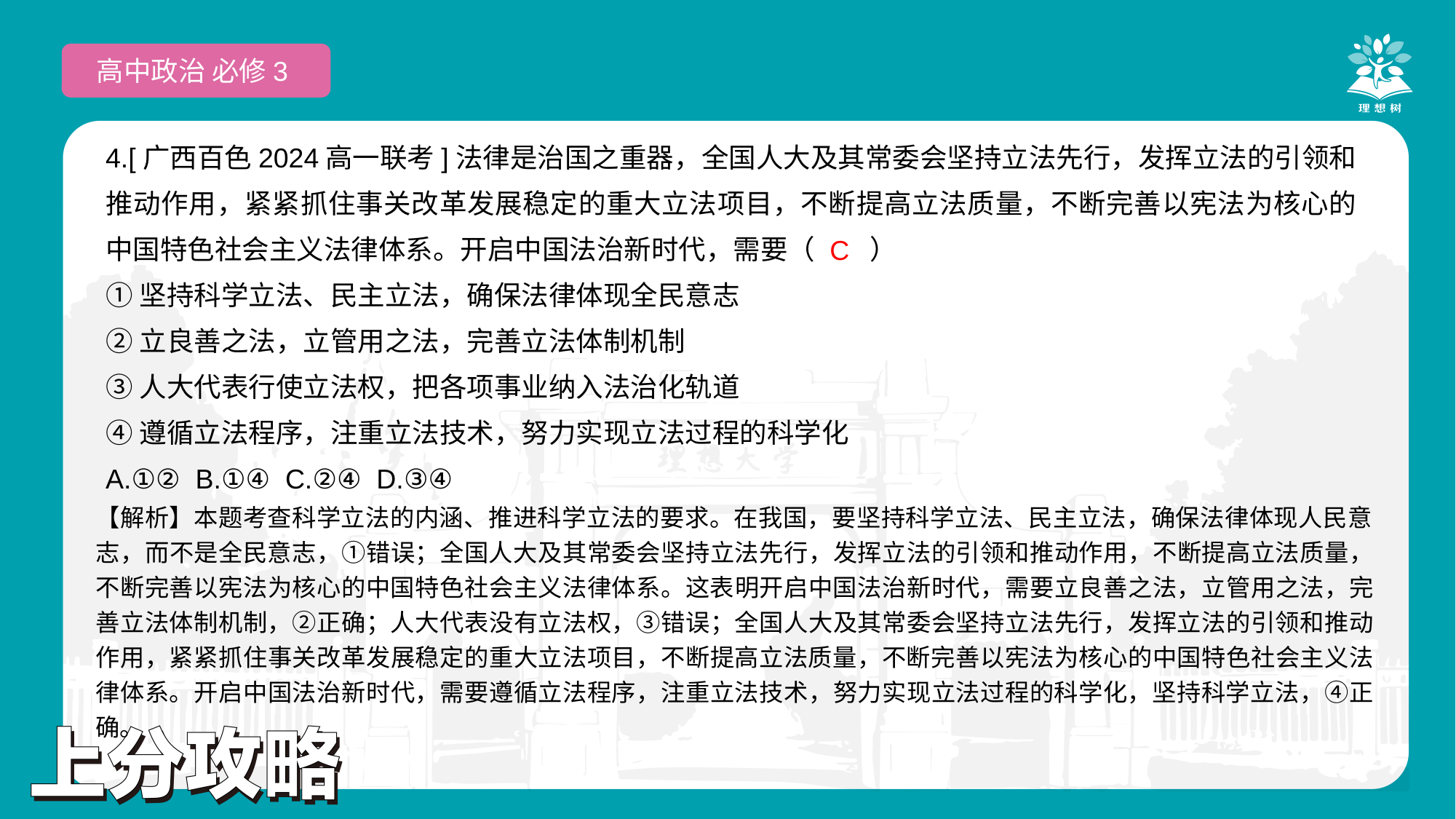

高中政治 必修3
4.[广西百色2024高一联考]法律是治国之重器，全国人大及其常委会坚持立法先行，发挥立法的引领和推动作用，紧紧抓住事关改革发展稳定的重大立法项目，不断提高立法质量，不断完善以宪法为核心的中国特色社会主义法律体系。开启中国法治新时代，需要（　　）
①坚持科学立法、民主立法，确保法律体现全民意志
②立良善之法，立管用之法，完善立法体制机制
③人大代表行使立法权，把各项事业纳入法治化轨道
④遵循立法程序，注重立法技术，努力实现立法过程的科学化
A.①②  B.①④  C.②④  D.③④
 C
【解析】本题考查科学立法的内涵、推进科学立法的要求。在我国，要坚持科学立法、民主立法，确保法律体现人民意志，而不是全民意志，①错误；全国人大及其常委会坚持立法先行，发挥立法的引领和推动作用，不断提高立法质量，不断完善以宪法为核心的中国特色社会主义法律体系。这表明开启中国法治新时代，需要立良善之法，立管用之法，完善立法体制机制，②正确；人大代表没有立法权，③错误；全国人大及其常委会坚持立法先行，发挥立法的引领和推动作用，紧紧抓住事关改革发展稳定的重大立法项目，不断提高立法质量，不断完善以宪法为核心的中国特色社会主义法律体系。开启中国法治新时代，需要遵循立法程序，注重立法技术，努力实现立法过程的科学化，坚持科学立法，④正确。